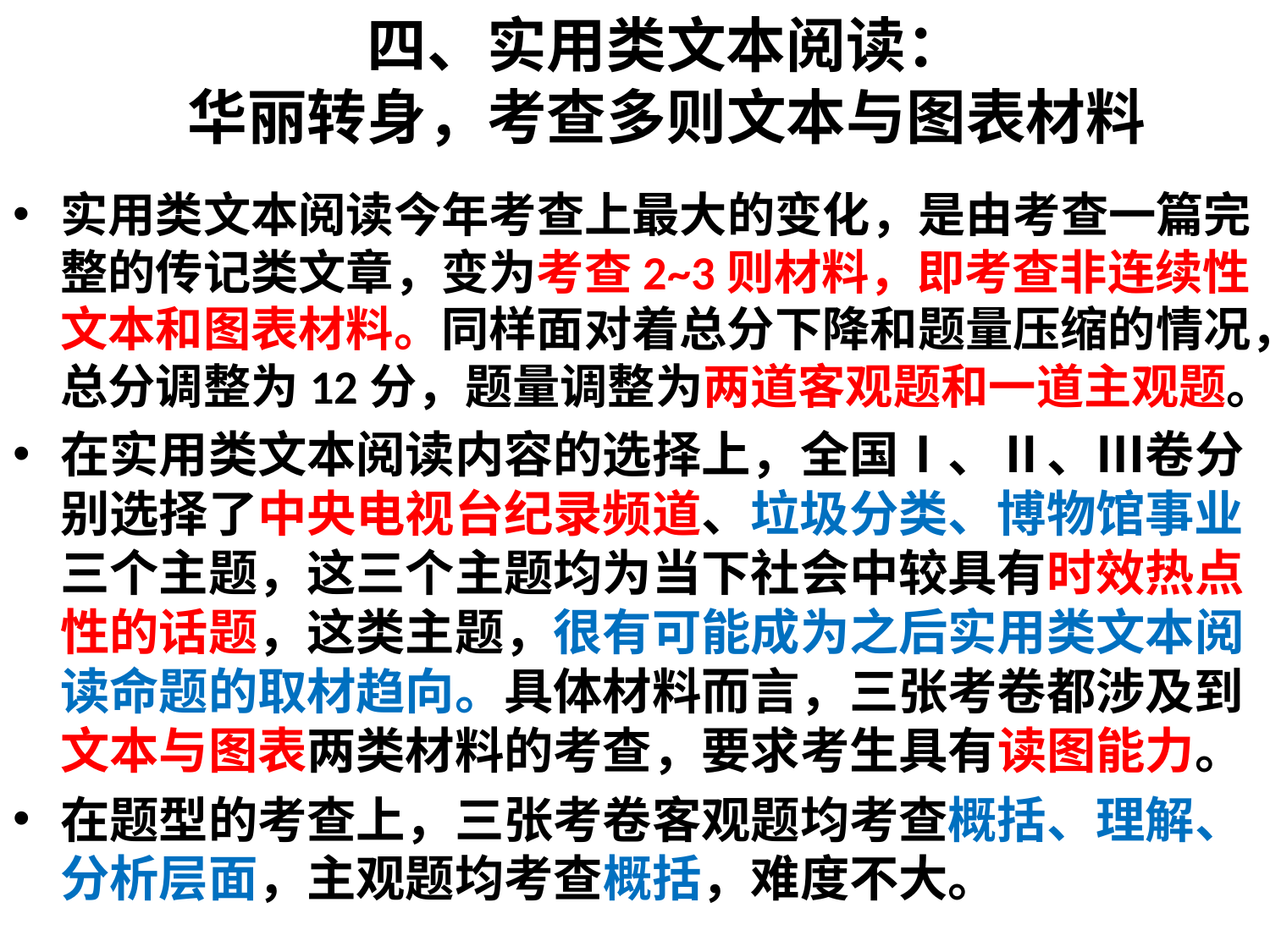

# 四、实用类文本阅读： 华丽转身，考查多则文本与图表材料
实用类文本阅读今年考查上最大的变化，是由考查一篇完整的传记类文章，变为考查2~3则材料，即考查非连续性文本和图表材料。同样面对着总分下降和题量压缩的情况，总分调整为12分，题量调整为两道客观题和一道主观题。
在实用类文本阅读内容的选择上，全国Ⅰ、Ⅱ、Ⅲ卷分别选择了中央电视台纪录频道、垃圾分类、博物馆事业三个主题，这三个主题均为当下社会中较具有时效热点性的话题，这类主题，很有可能成为之后实用类文本阅读命题的取材趋向。具体材料而言，三张考卷都涉及到文本与图表两类材料的考查，要求考生具有读图能力。
在题型的考查上，三张考卷客观题均考查概括、理解、分析层面，主观题均考查概括，难度不大。